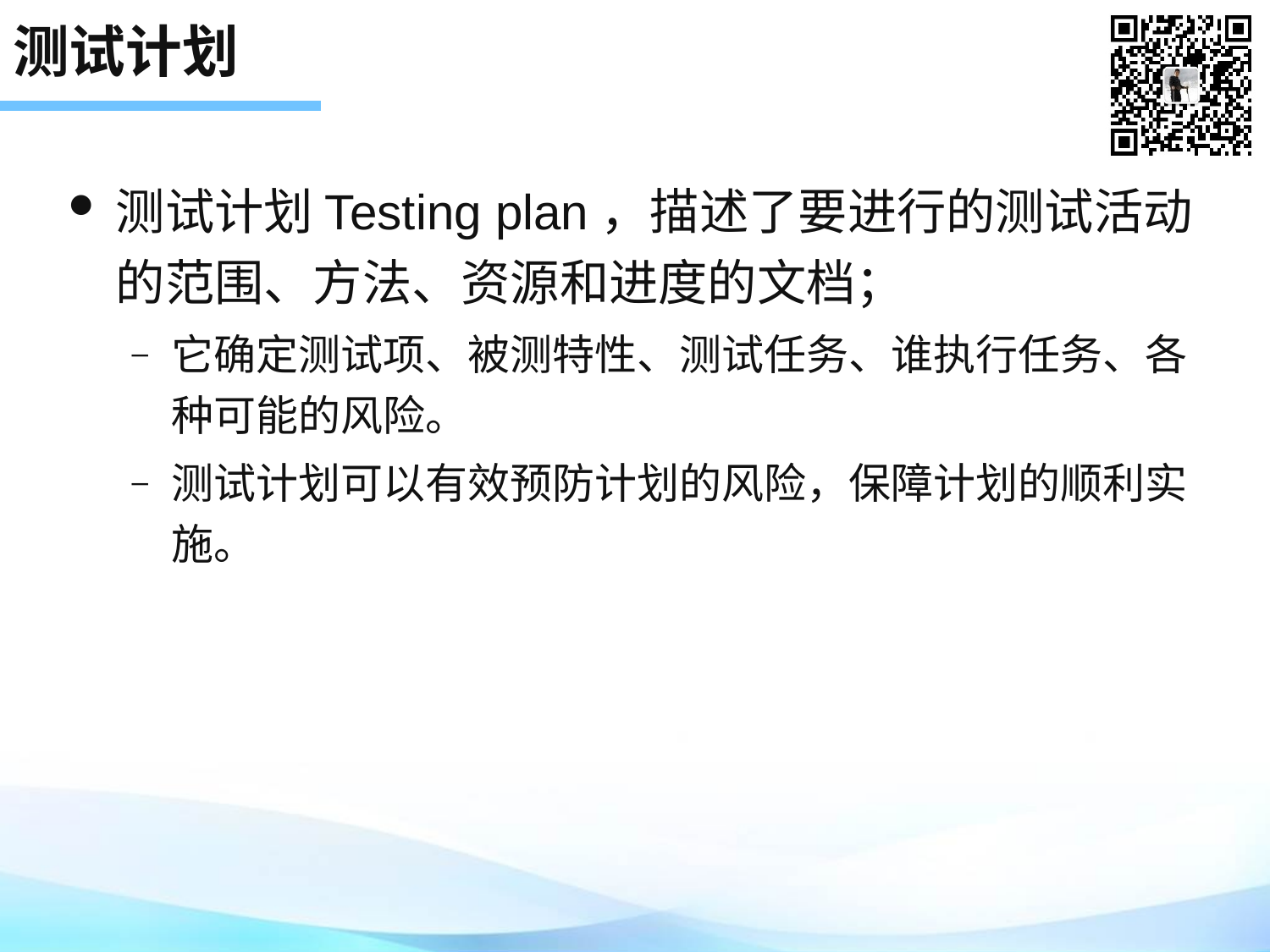

# 测试计划
测试计划Testing plan，描述了要进行的测试活动的范围、方法、资源和进度的文档；
它确定测试项、被测特性、测试任务、谁执行任务、各种可能的风险。
测试计划可以有效预防计划的风险，保障计划的顺利实施。